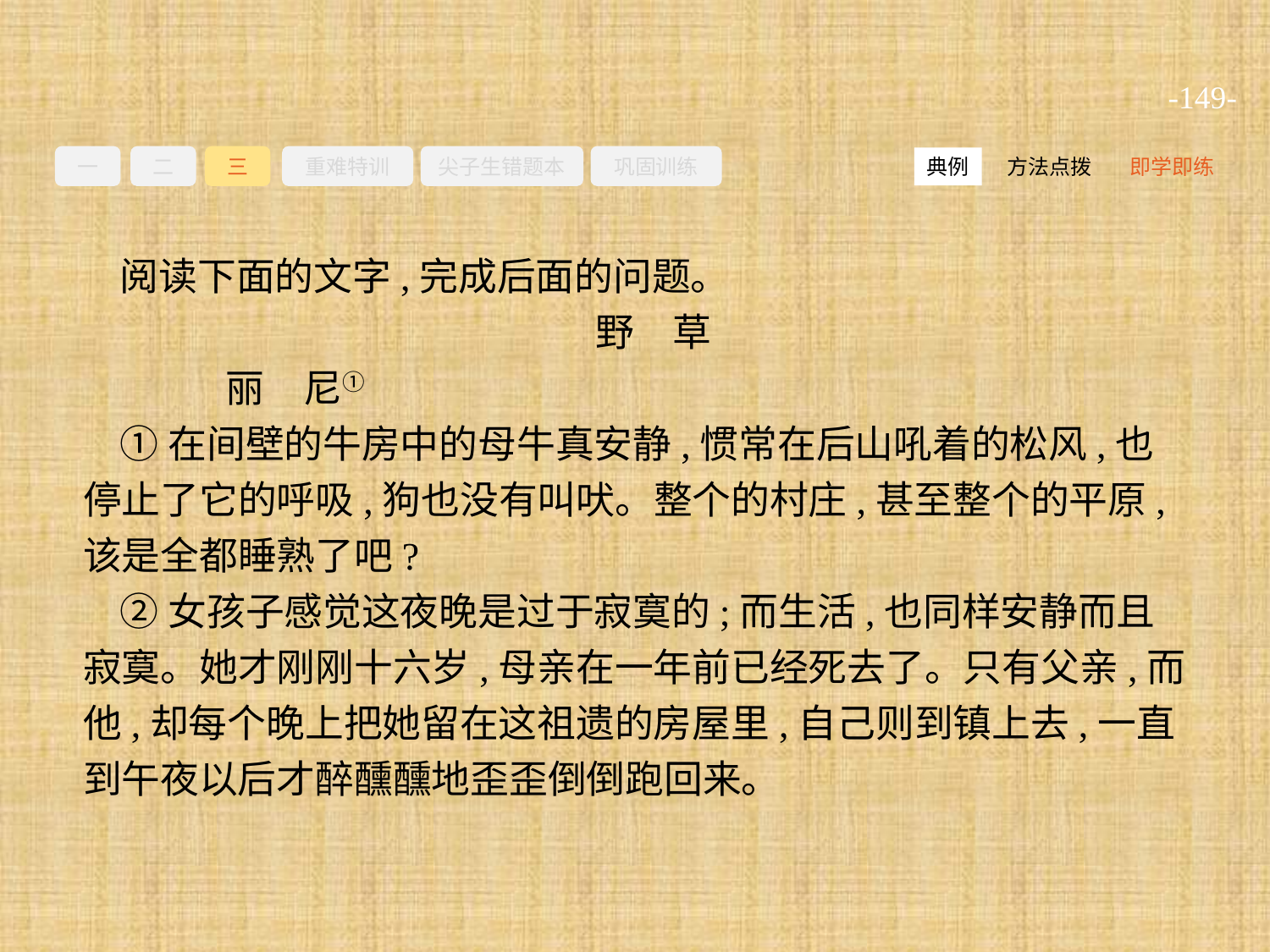

-149-
一
二
三
重难特训
尖子生错题本
巩固训练
方法点拨
即学即练
典例
阅读下面的文字,完成后面的问题。
野　草
	丽　尼①
①在间壁的牛房中的母牛真安静,惯常在后山吼着的松风,也停止了它的呼吸,狗也没有叫吠。整个的村庄,甚至整个的平原,该是全都睡熟了吧?
②女孩子感觉这夜晚是过于寂寞的;而生活,也同样安静而且寂寞。她才刚刚十六岁,母亲在一年前已经死去了。只有父亲,而他,却每个晚上把她留在这祖遗的房屋里,自己则到镇上去,一直到午夜以后才醉醺醺地歪歪倒倒跑回来。